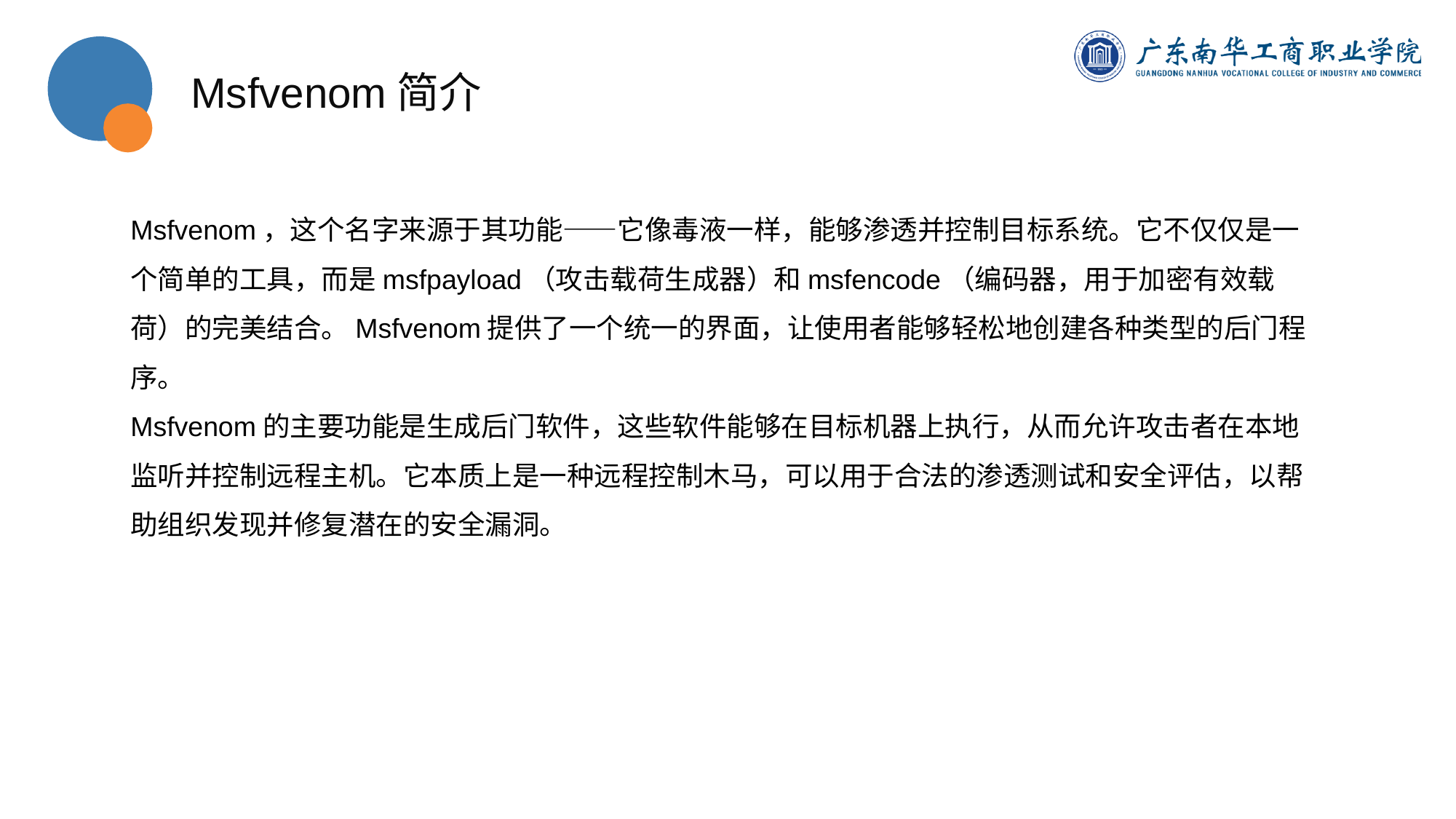

Msfvenom简介

Msfvenom，这个名字来源于其功能——它像毒液一样，能够渗透并控制目标系统。它不仅仅是一个简单的工具，而是msfpayload（攻击载荷生成器）和msfencode（编码器，用于加密有效载荷）的完美结合。Msfvenom提供了一个统一的界面，让使用者能够轻松地创建各种类型的后门程序。
Msfvenom的主要功能是生成后门软件，这些软件能够在目标机器上执行，从而允许攻击者在本地监听并控制远程主机。它本质上是一种远程控制木马，可以用于合法的渗透测试和安全评估，以帮助组织发现并修复潜在的安全漏洞。